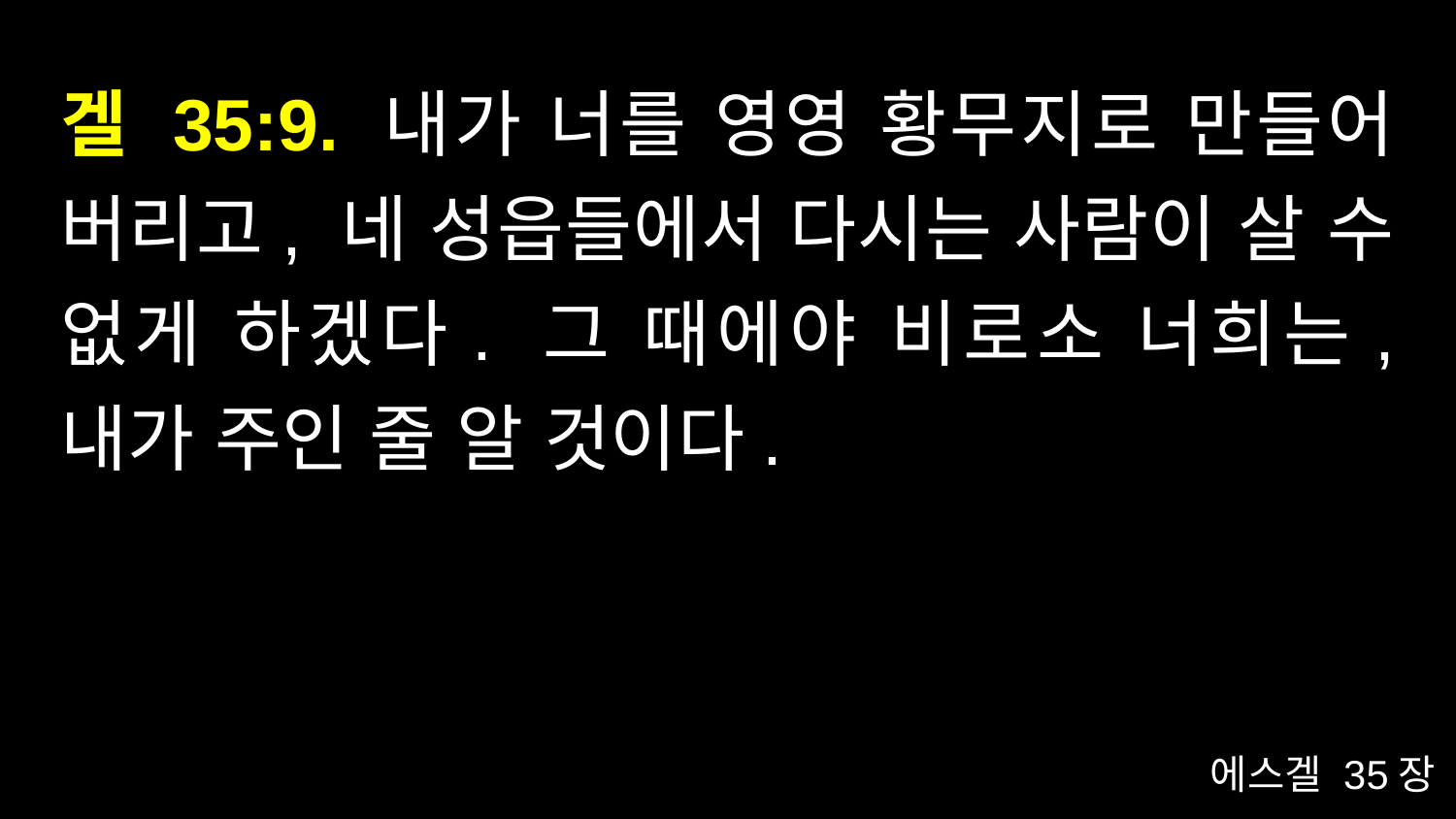

# 겔 35:9. 내가 너를 영영 황무지로 만들어 버리고, 네 성읍들에서 다시는 사람이 살 수 없게 하겠다. 그 때에야 비로소 너희는, 내가 주인 줄 알 것이다.
에스겔 35장